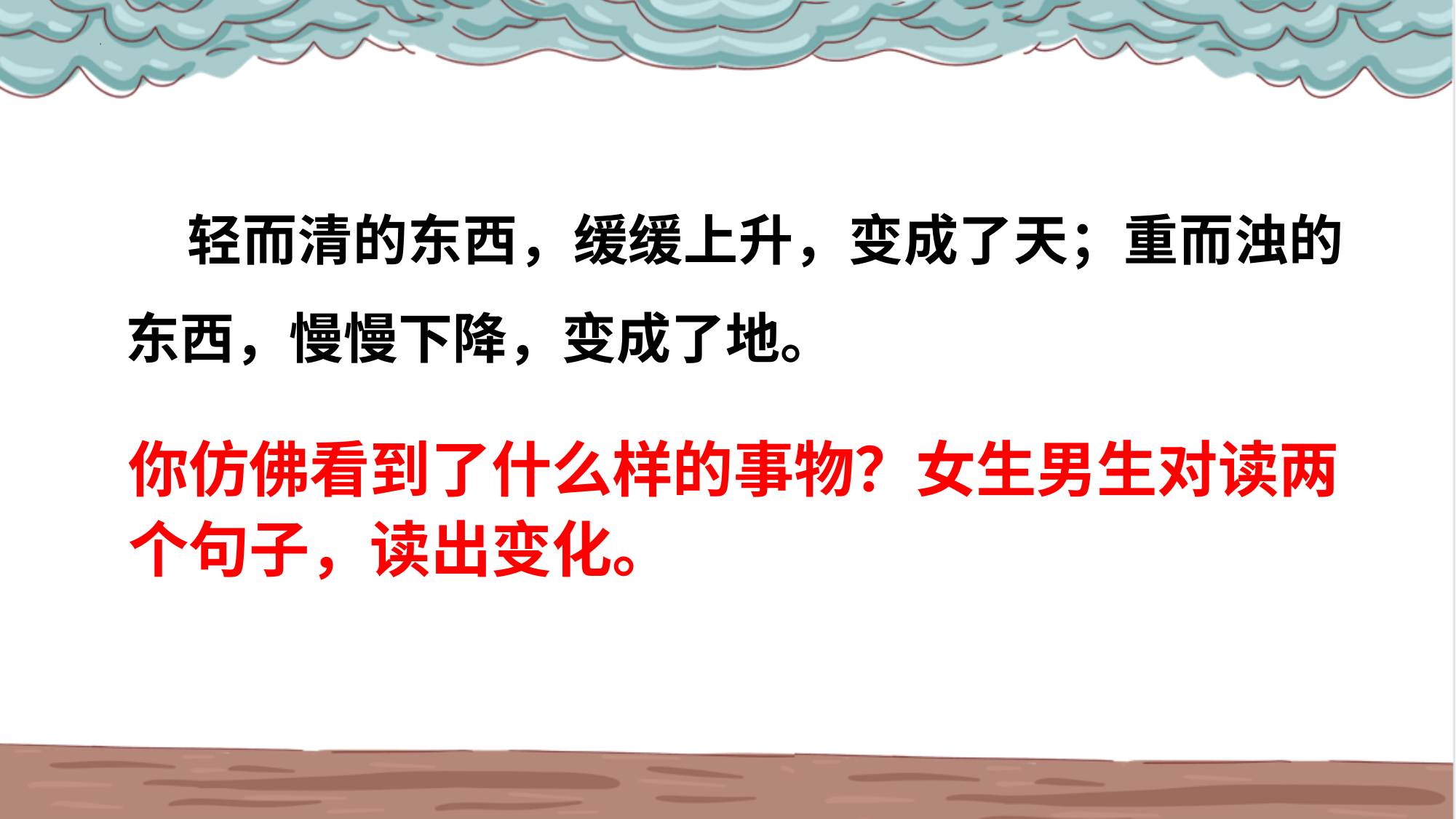

轻而清的东西，缓缓上升，变成了天；重而浊的东西，慢慢下降，变成了地。
你仿佛看到了什么样的事物？女生男生对读两个句子，读出变化。